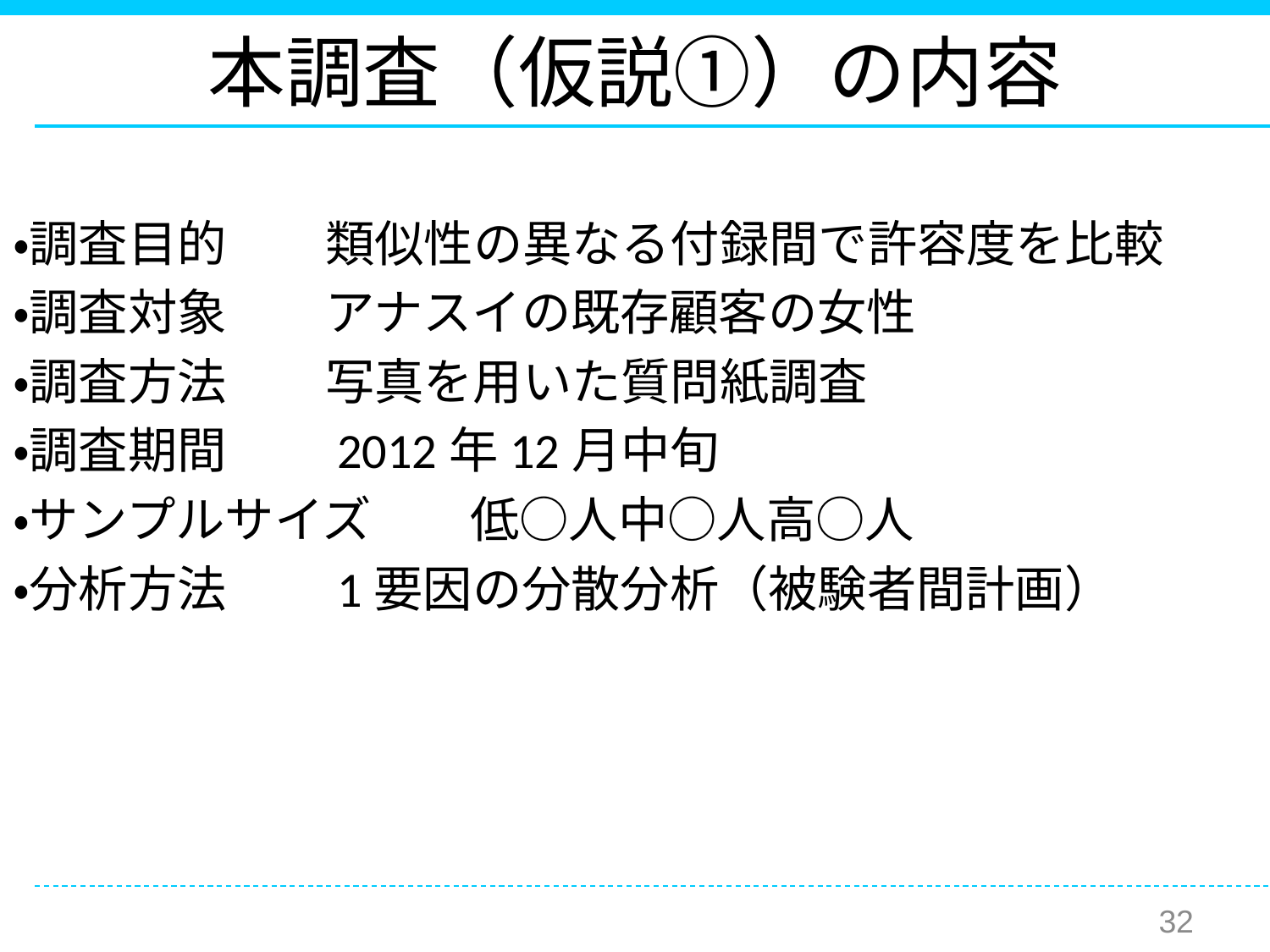

# 本調査（仮説①）の内容
・調査目的　　類似性の異なる付録間で許容度を比較
・調査対象　　アナスイの既存顧客の女性
・調査方法　　写真を用いた質問紙調査
・調査期間　　2012年12月中旬
・サンプルサイズ　　低○人中○人高○人
・分析方法　　1要因の分散分析（被験者間計画）
32